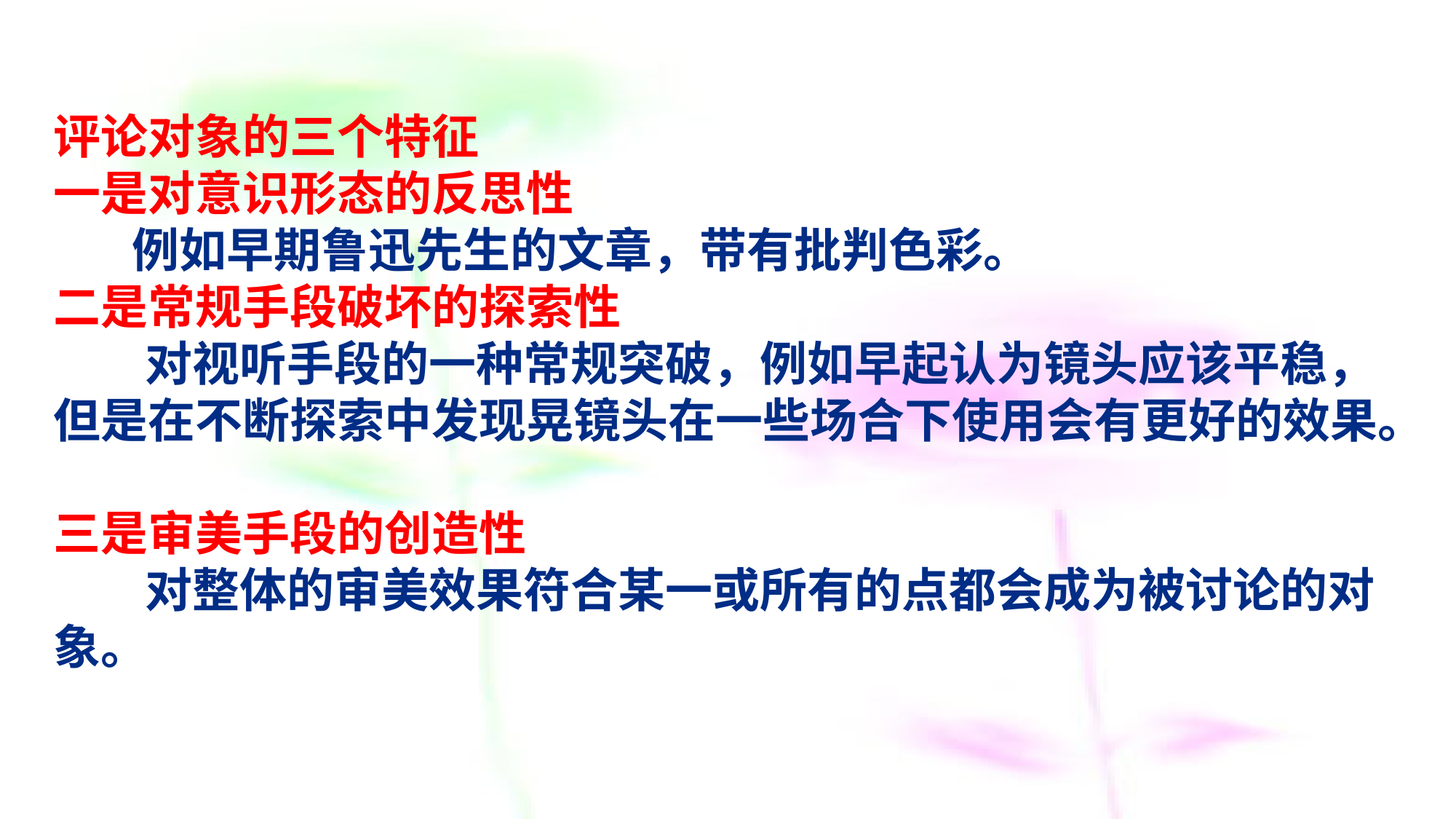

# 评论对象的三个特征 一是对意识形态的反思性       例如早期鲁迅先生的文章，带有批判色彩。 二是常规手段破坏的探索性        对视听手段的一种常规突破，例如早起认为镜头应该平稳，但是在不断探索中发现晃镜头在一些场合下使用会有更好的效果。 三是审美手段的创造性        对整体的审美效果符合某一或所有的点都会成为被讨论的对象。